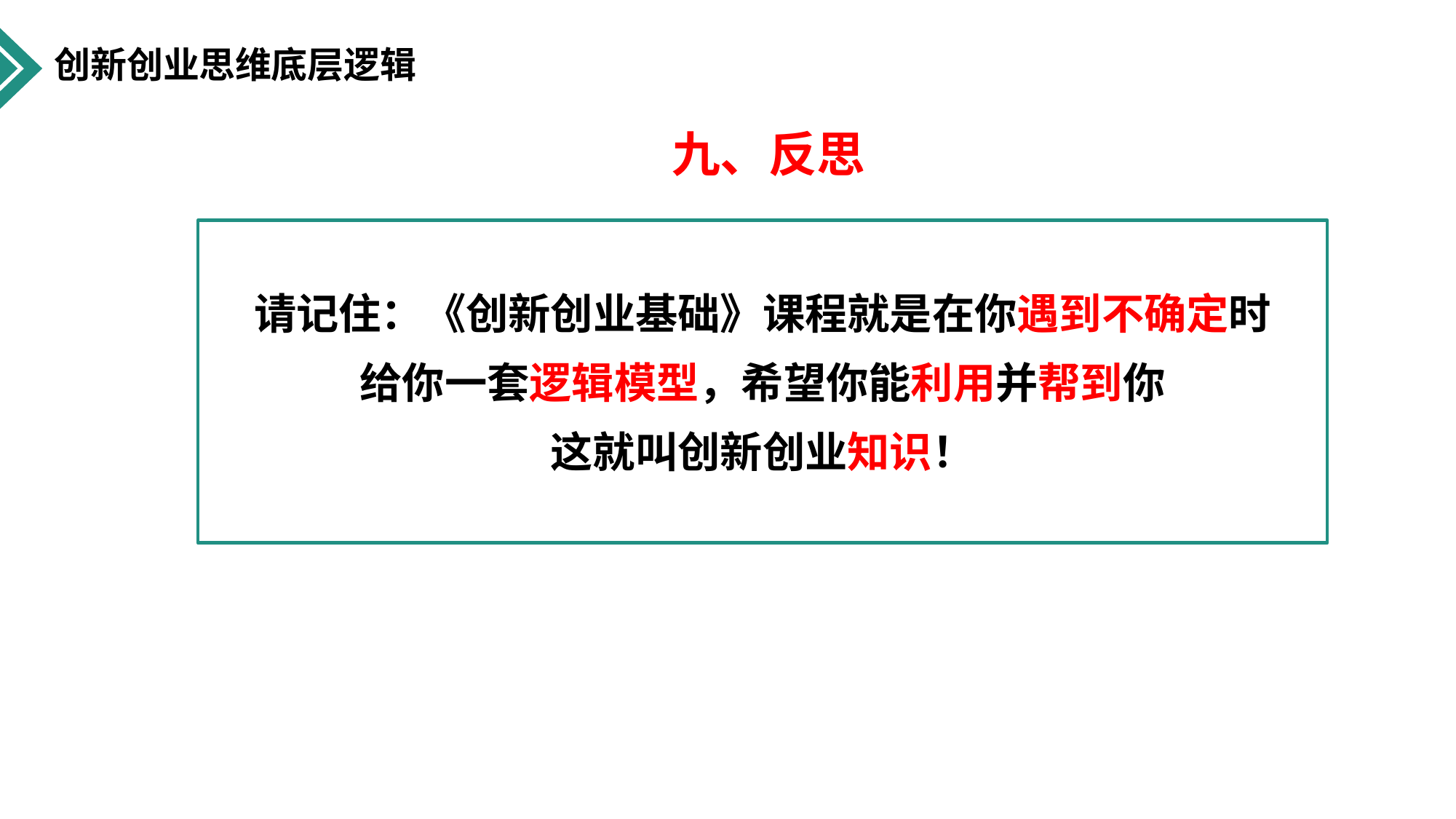

创新创业思维底层逻辑
九、反思
请记住：《创新创业基础》课程就是在你遇到不确定时
给你一套逻辑模型，希望你能利用并帮到你
这就叫创新创业知识！